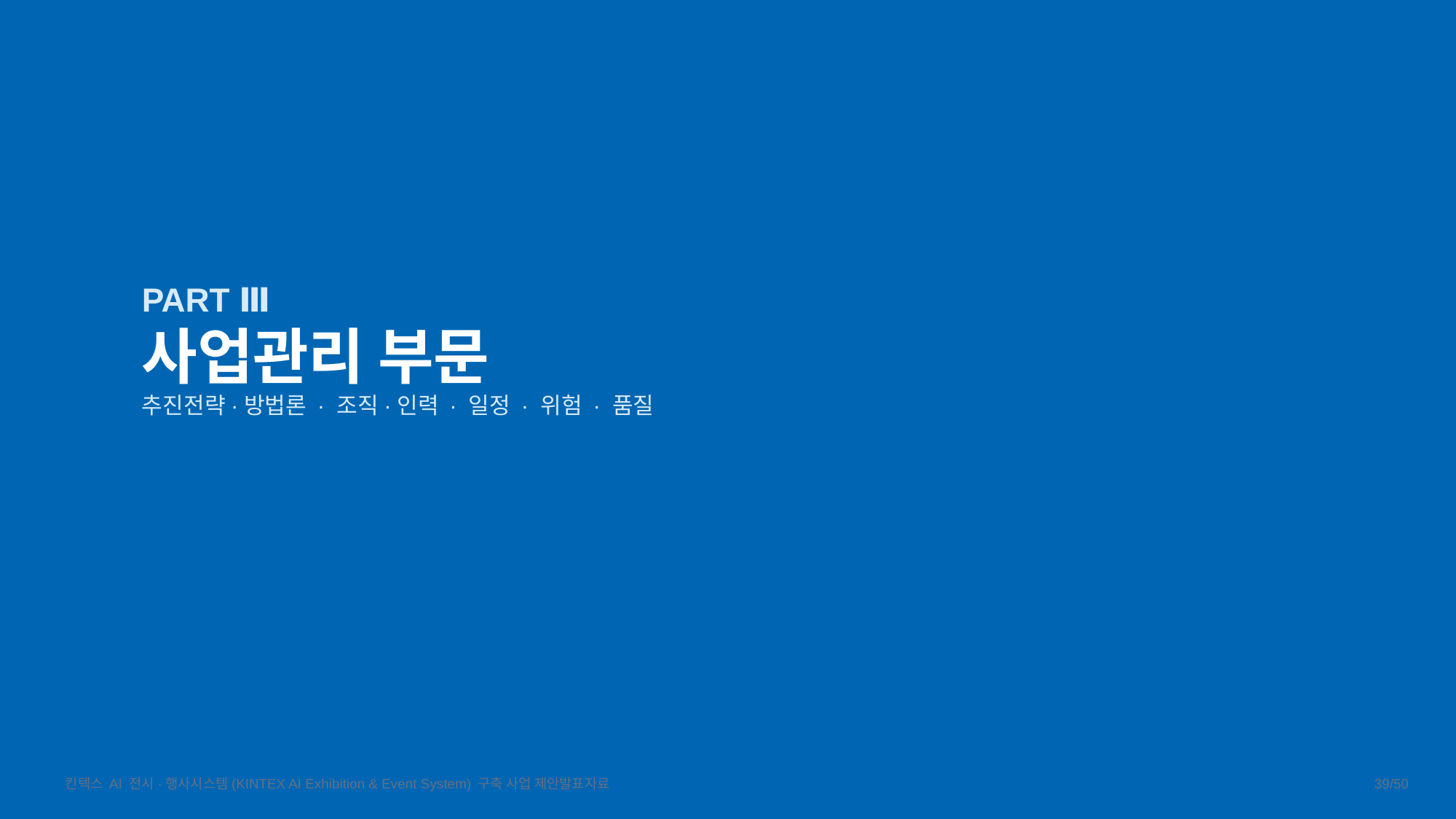

PART Ⅲ
사업관리 부문
추진전략·방법론 · 조직·인력 · 일정 · 위험 · 품질
킨텍스 AI 전시·행사시스템(KINTEX AI Exhibition & Event System) 구축 사업 제안발표자료
39/50